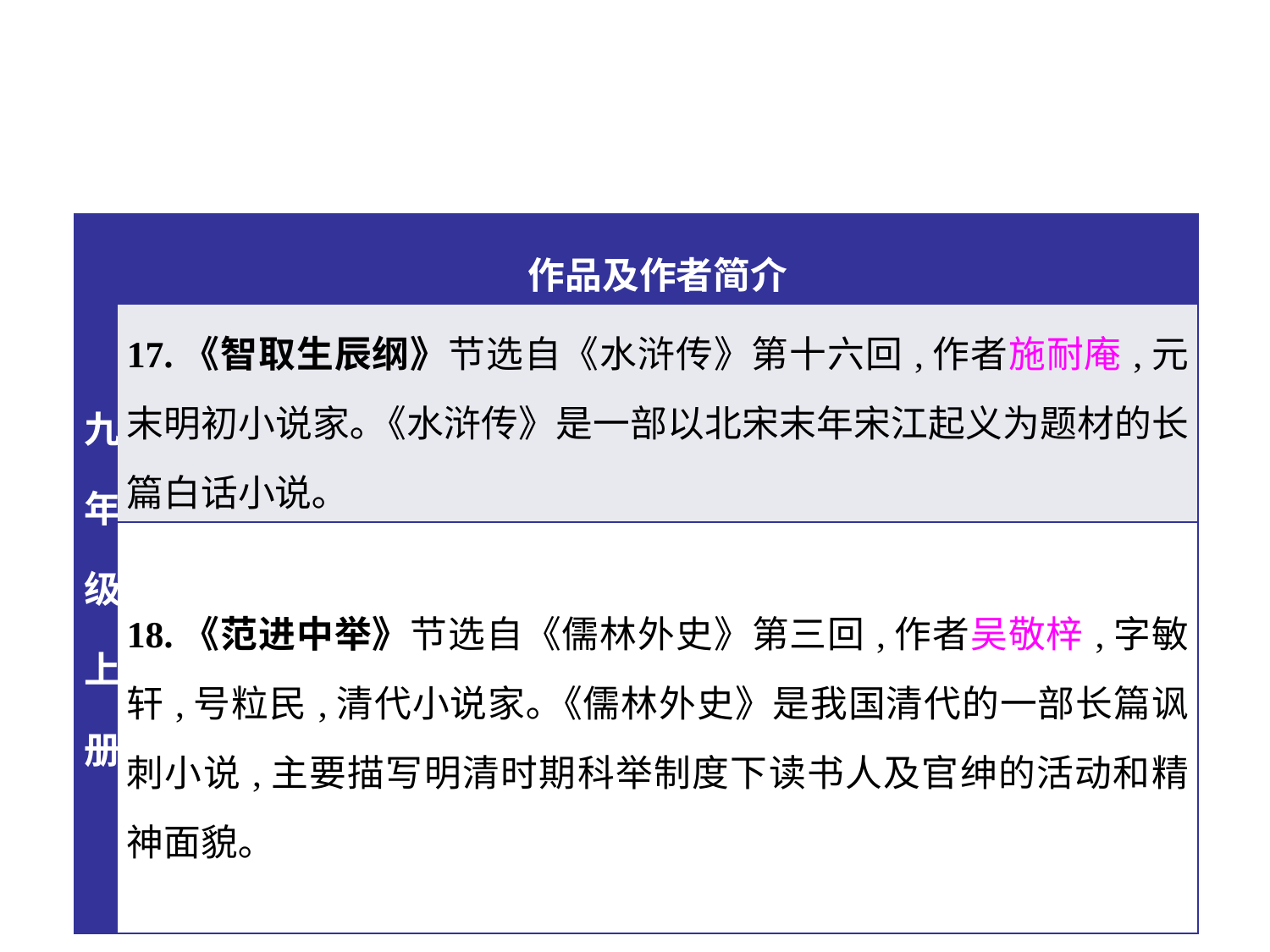

| 九年级上册 | 作品及作者简介 |
| --- | --- |
|  | 17.《智取生辰纲》节选自《水浒传》第十六回,作者施耐庵,元末明初小说家｡《水浒传》是一部以北宋末年宋江起义为题材的长篇白话小说｡ |
|  | 18.《范进中举》节选自《儒林外史》第三回,作者吴敬梓,字敏轩,号粒民,清代小说家｡《儒林外史》是我国清代的一部长篇讽刺小说,主要描写明清时期科举制度下读书人及官绅的活动和精神面貌｡ |